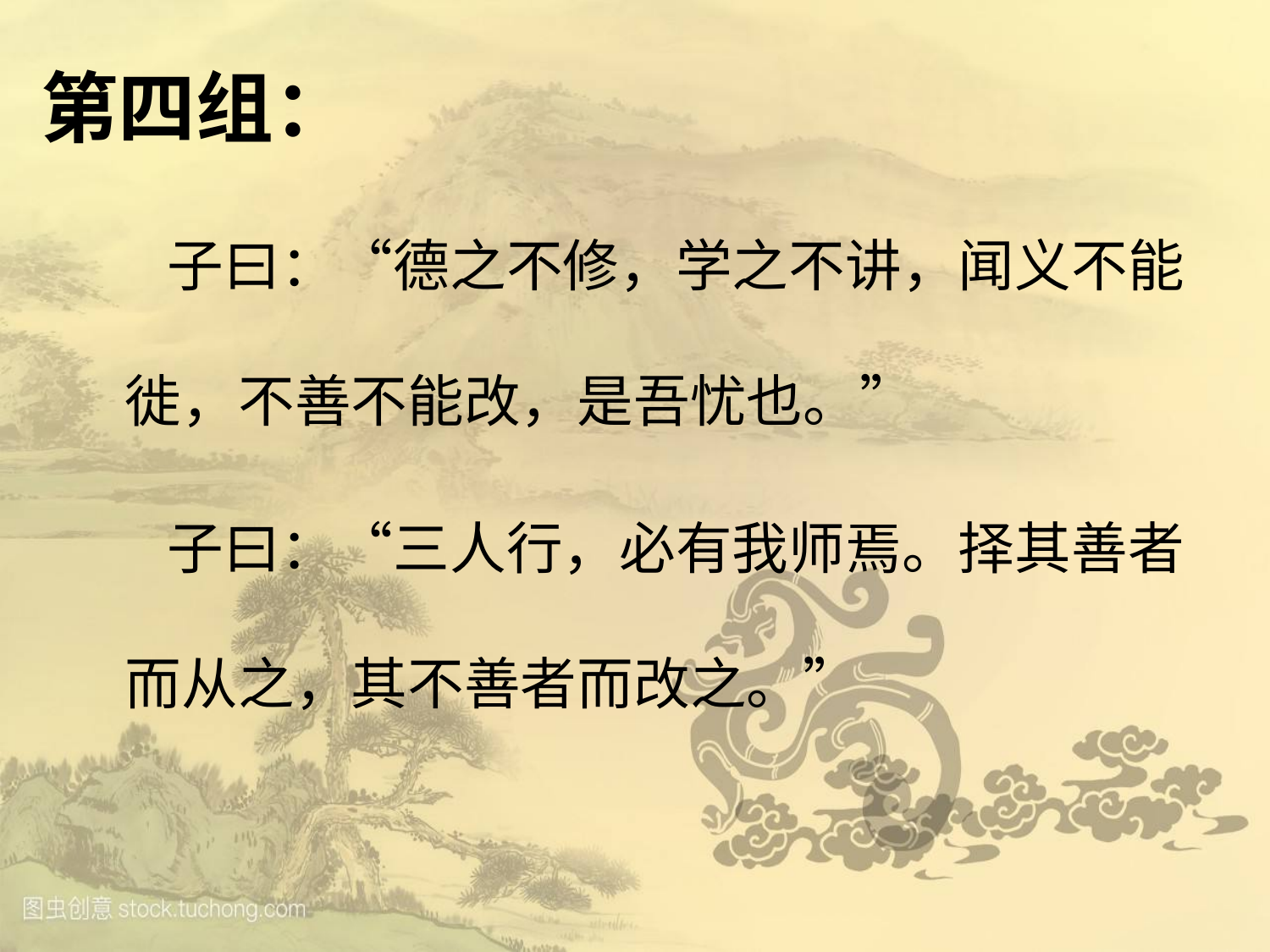

第四组：
      子曰：“德之不修，学之不讲，闻义不能徙，不善不能改，是吾忧也。”
      子曰：“三人行，必有我师焉。择其善者而从之，其不善者而改之。”